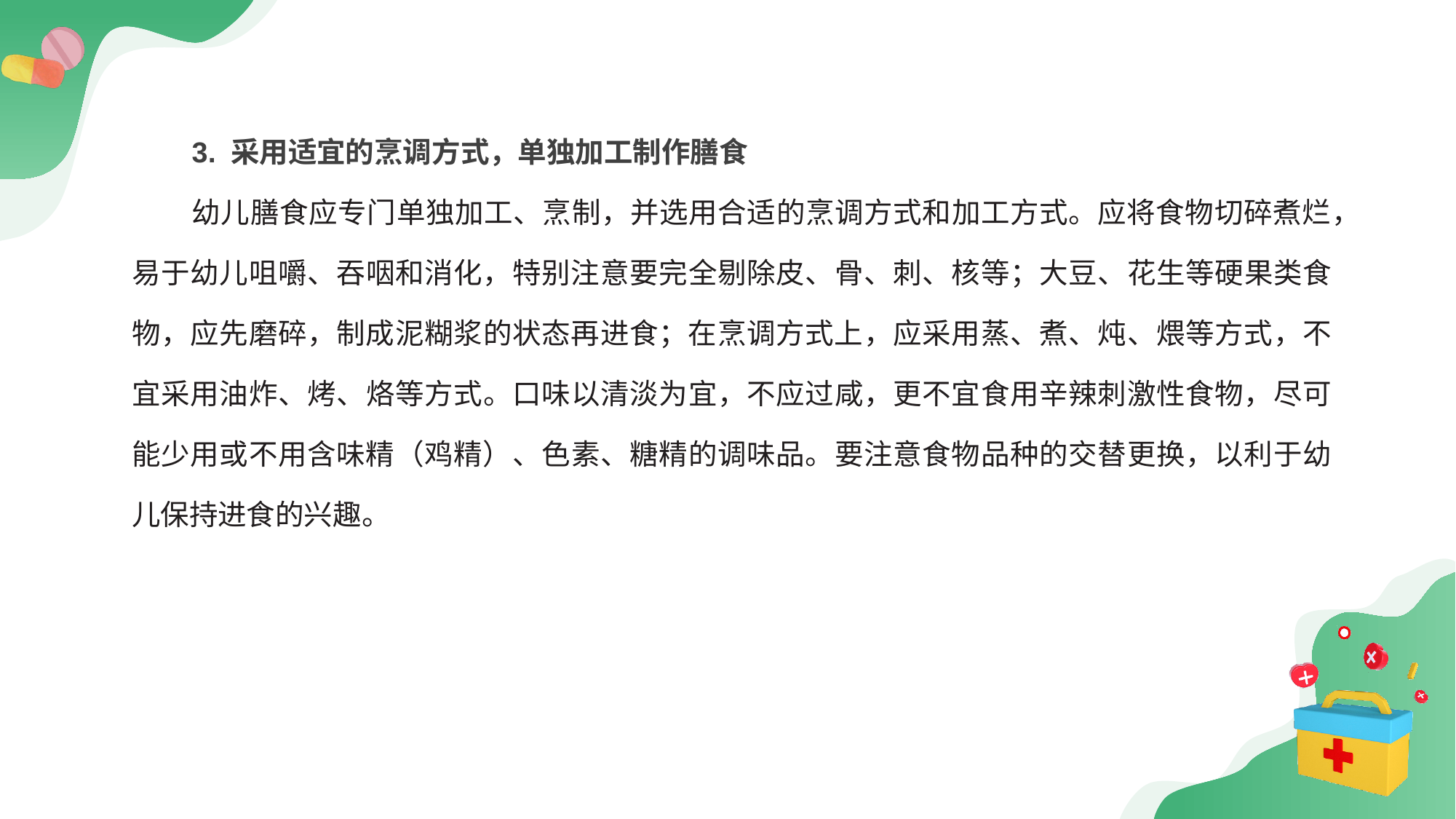

3. 采用适宜的烹调方式，单独加工制作膳食
幼儿膳食应专门单独加工、烹制，并选用合适的烹调方式和加工方式。应将食物切碎煮烂，易于幼儿咀嚼、吞咽和消化，特别注意要完全剔除皮、骨、刺、核等；大豆、花生等硬果类食物，应先磨碎，制成泥糊浆的状态再进食；在烹调方式上，应采用蒸、煮、炖、煨等方式，不宜采用油炸、烤、烙等方式。口味以清淡为宜，不应过咸，更不宜食用辛辣刺激性食物，尽可能少用或不用含味精（鸡精）、色素、糖精的调味品。要注意食物品种的交替更换，以利于幼儿保持进食的兴趣。